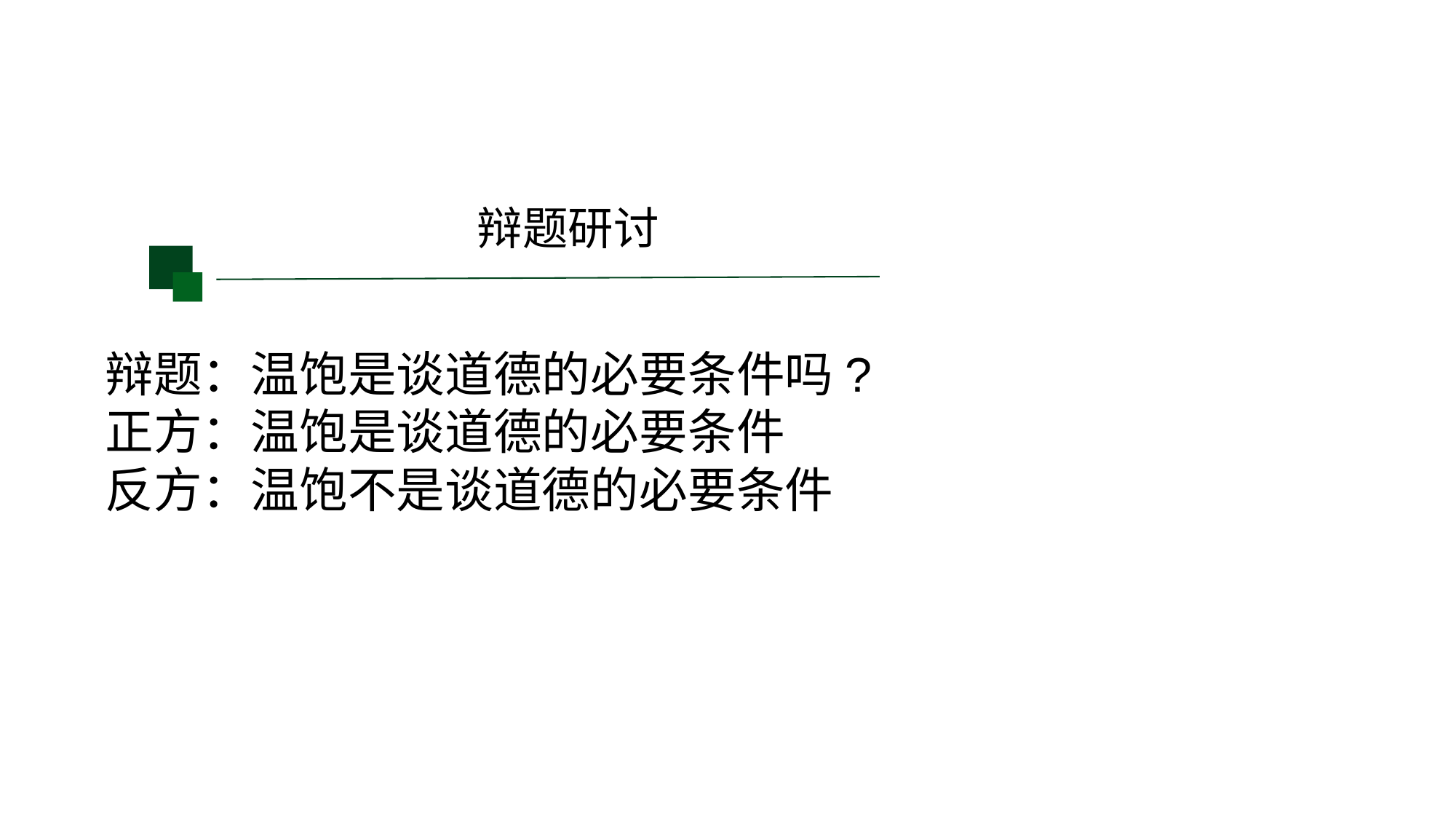

辩题研讨

辩题：温饱是谈道德的必要条件吗?
正方：温饱是谈道德的必要条件
反方：温饱不是谈道德的必要条件